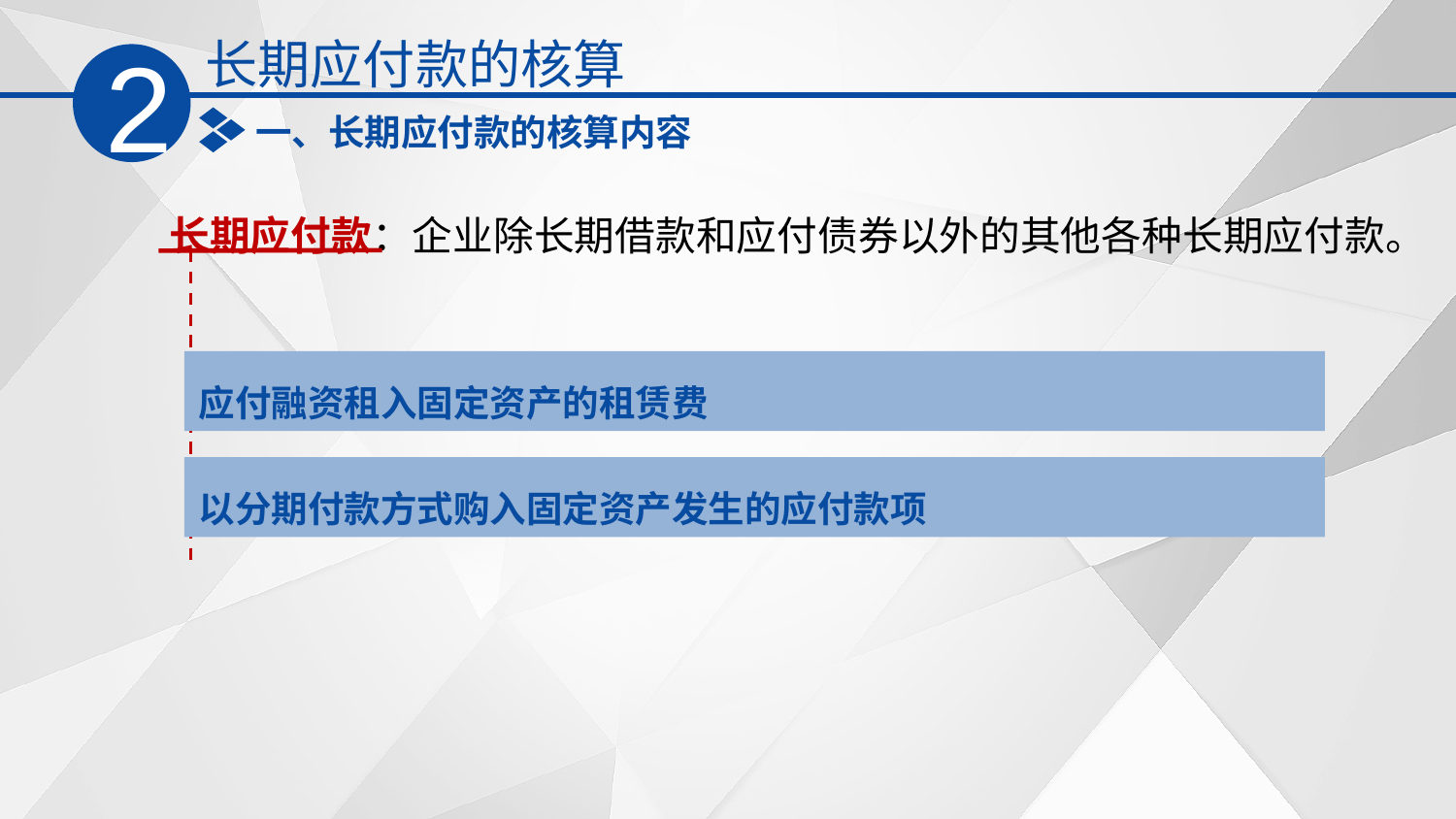

长期应付款的核算
2

一、长期应付款的核算内容

长期应付款：企业除长期借款和应付债券以外的其他各种长期应付款。
应付融资租入固定资产的租赁费
以分期付款方式购入固定资产发生的应付款项